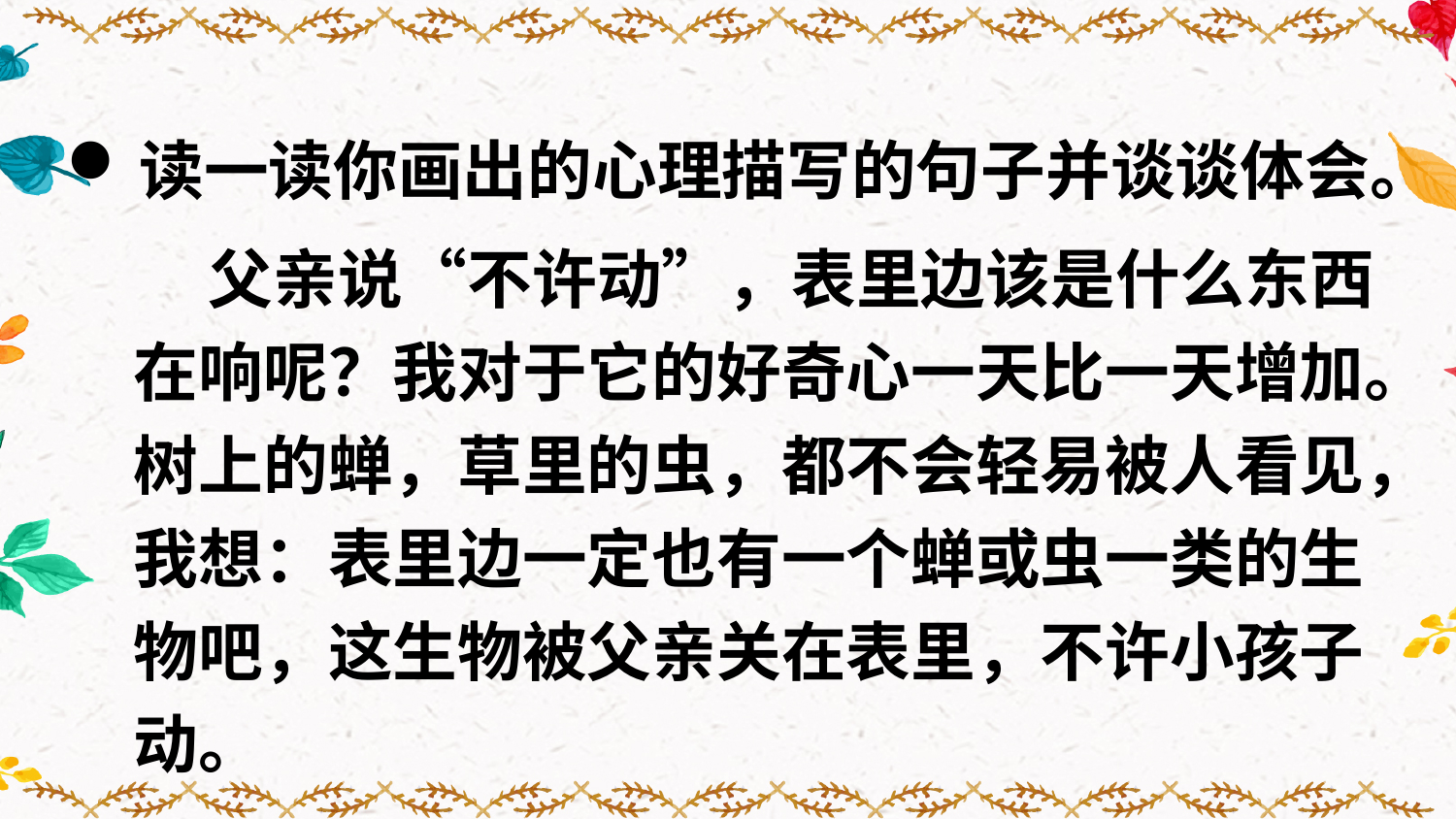

读一读你画出的心理描写的句子并谈谈体会。
    父亲说“不许动”，表里边该是什么东西在响呢？我对于它的好奇心一天比一天增加。树上的蝉，草里的虫，都不会轻易被人看见，我想：表里边一定也有一个蝉或虫一类的生物吧，这生物被父亲关在表里，不许小孩子动。